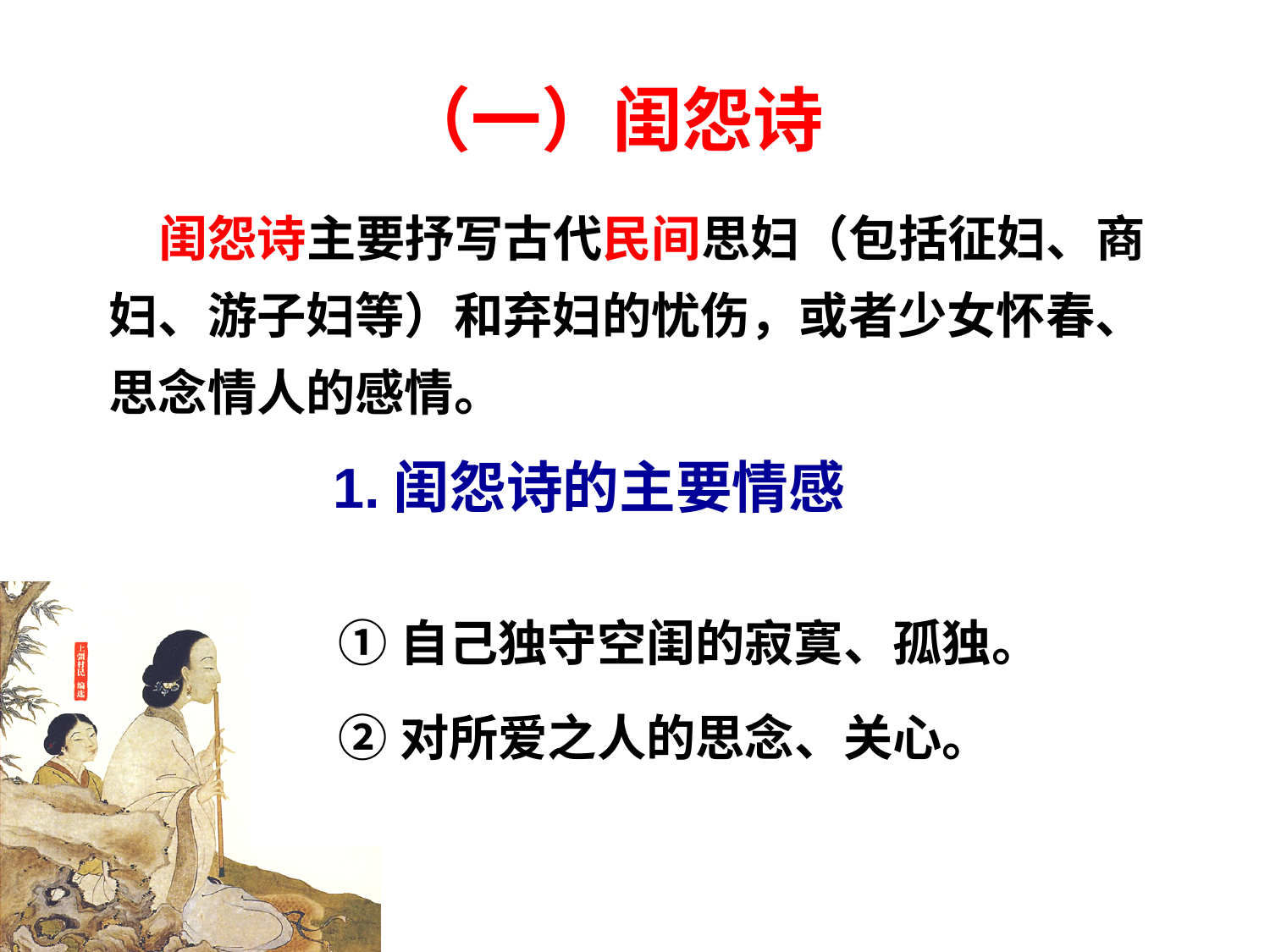

（一）闺怨诗
闺怨诗主要抒写古代民间思妇（包括征妇、商妇、游子妇等）和弃妇的忧伤，或者少女怀春、思念情人的感情。
1.闺怨诗的主要情感
①自己独守空闺的寂寞、孤独。

②对所爱之人的思念、关心。